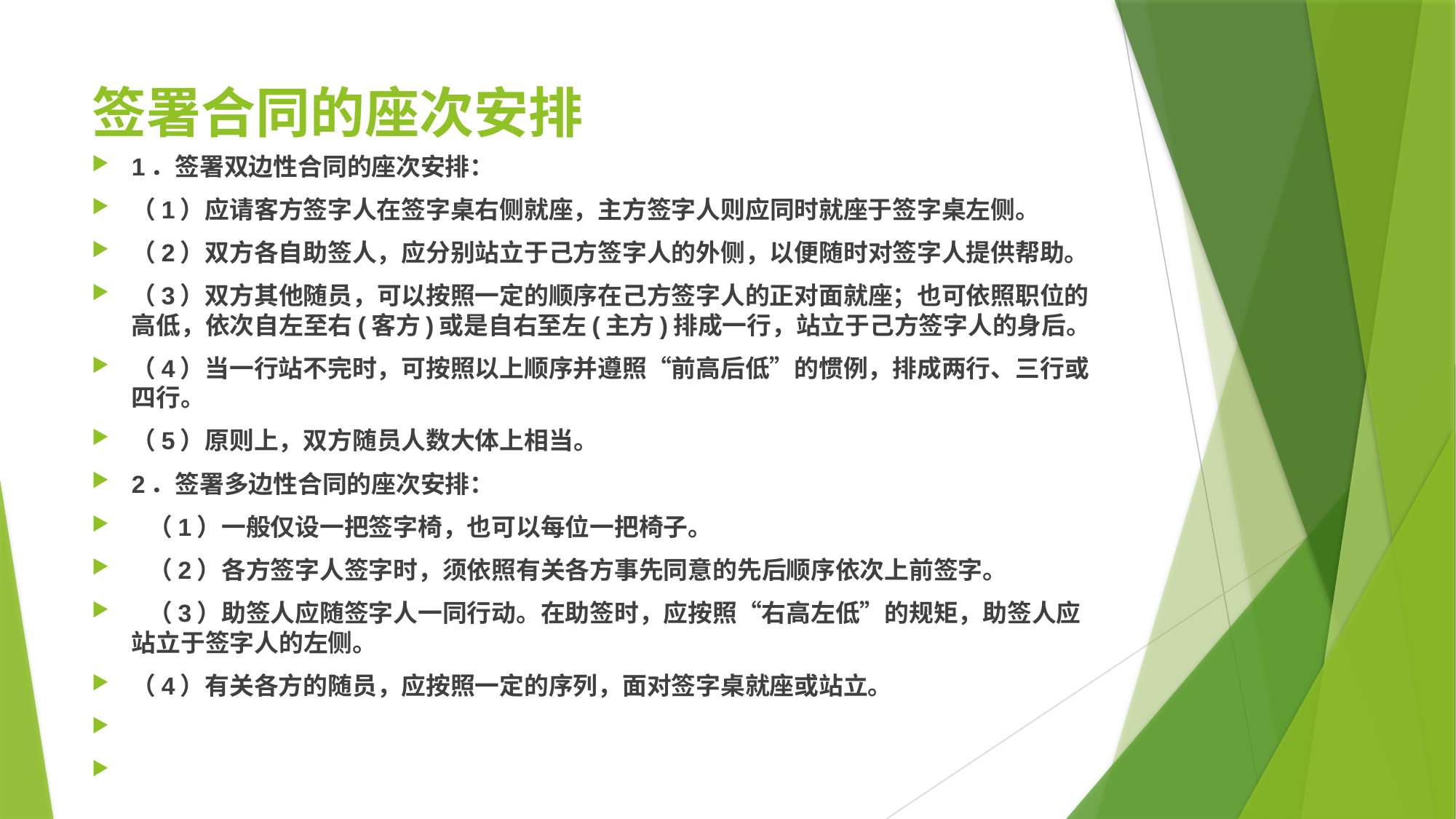

# 签署合同的座次安排
1．签署双边性合同的座次安排：
（1）应请客方签字人在签字桌右侧就座，主方签字人则应同时就座于签字桌左侧。
（2）双方各自助签人，应分别站立于己方签字人的外侧，以便随时对签字人提供帮助。
（3）双方其他随员，可以按照一定的顺序在己方签字人的正对面就座；也可依照职位的高低，依次自左至右(客方)或是自右至左(主方)排成一行，站立于己方签字人的身后。
（4）当一行站不完时，可按照以上顺序并遵照“前高后低”的惯例，排成两行、三行或四行。
（5）原则上，双方随员人数大体上相当。
2．签署多边性合同的座次安排：
  （1）一般仅设一把签字椅，也可以每位一把椅子。
  （2）各方签字人签字时，须依照有关各方事先同意的先后顺序依次上前签字。
  （3）助签人应随签字人一同行动。在助签时，应按照“右高左低”的规矩，助签人应站立于签字人的左侧。
（4）有关各方的随员，应按照一定的序列，面对签字桌就座或站立。